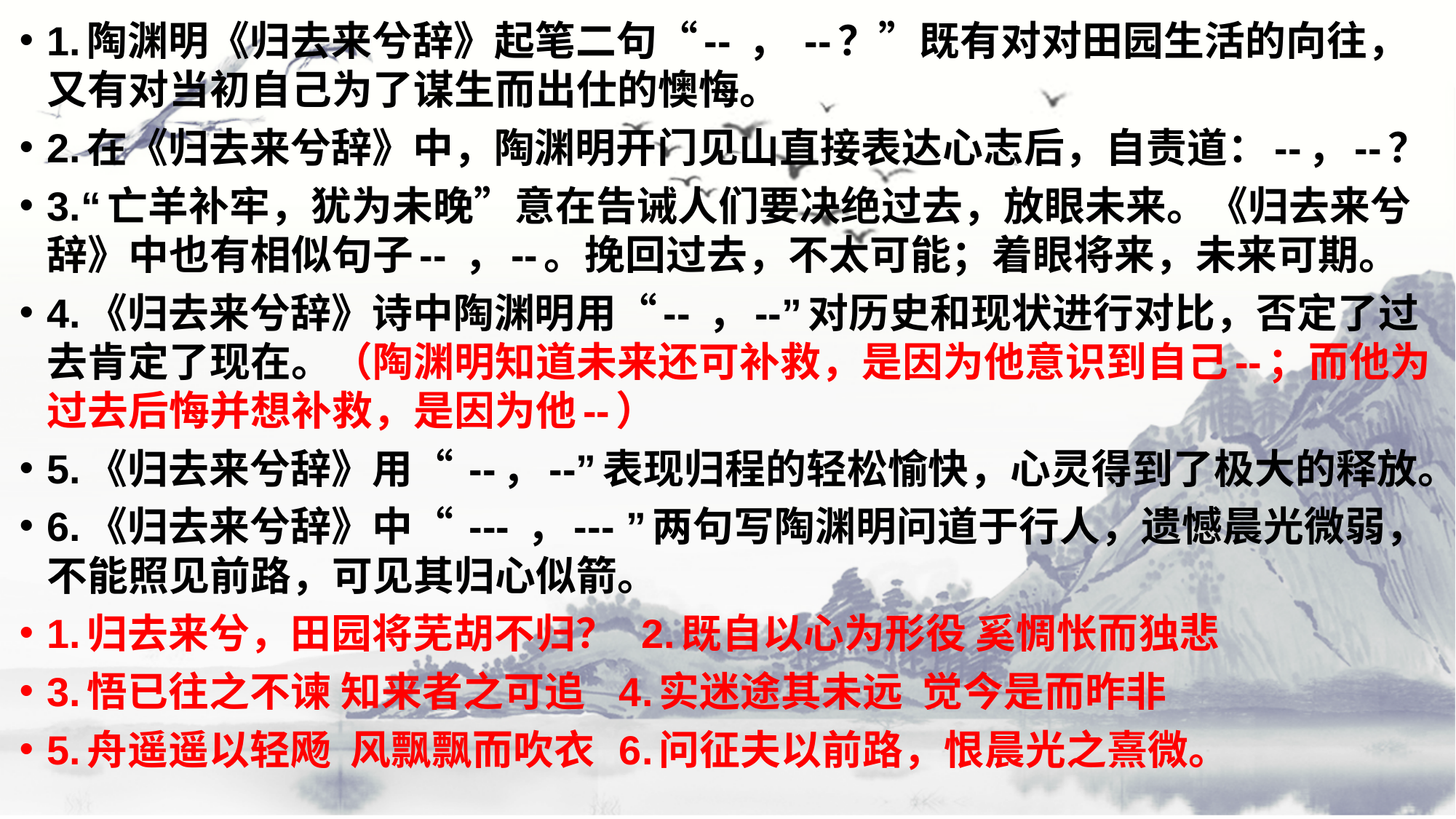

1.陶渊明《归去来兮辞》起笔二句“-- ， --？”既有对对田园生活的向往，又有对当初自己为了谋生而出仕的懊悔。
2.在《归去来兮辞》中，陶渊明开门见山直接表达心志后，自责道：--，--？
3.“亡羊补牢，犹为未晚”意在告诫人们要决绝过去，放眼未来。《归去来兮辞》中也有相似句子-- ，--。挽回过去，不太可能；着眼将来，未来可期。
4.《归去来兮辞》诗中陶渊明用“-- ，--”对历史和现状进行对比，否定了过去肯定了现在。（陶渊明知道未来还可补救，是因为他意识到自己--；而他为过去后悔并想补救，是因为他--）
5.《归去来兮辞》用“ --，--”表现归程的轻松愉快，心灵得到了极大的释放。
6.《归去来兮辞》中“ --- ，--- ”两句写陶渊明问道于行人，遗憾晨光微弱，不能照见前路，可见其归心似箭。
1.归去来兮，田园将芜胡不归？  2.既自以心为形役 奚惆怅而独悲
3.悟已往之不谏 知来者之可追   4.实迷途其未远  觉今是而昨非
5.舟遥遥以轻飏  风飘飘而吹衣  6.问征夫以前路，恨晨光之熹微。